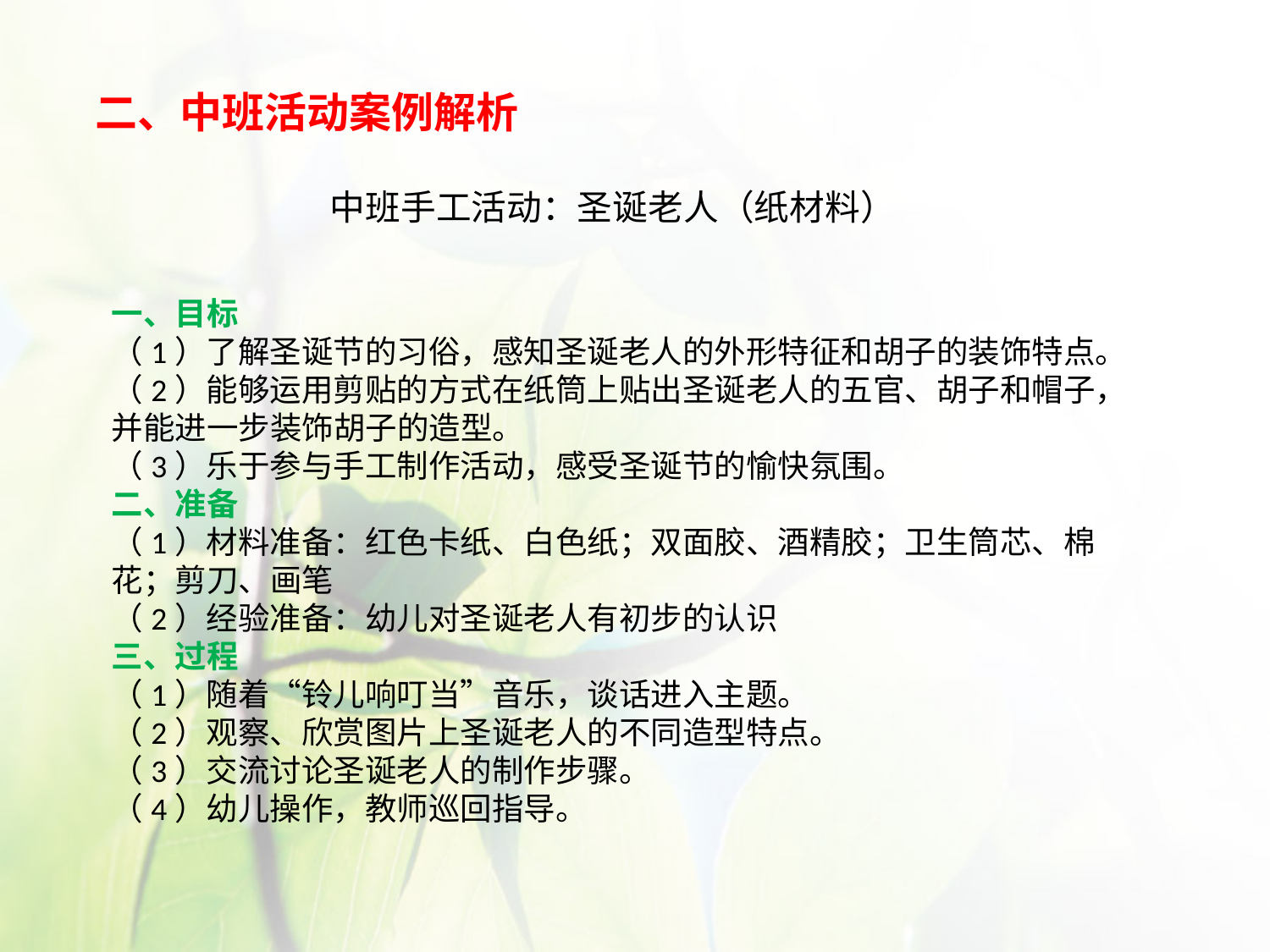

二、中班活动案例解析
中班手工活动：圣诞老人（纸材料）
一、目标
（1）了解圣诞节的习俗，感知圣诞老人的外形特征和胡子的装饰特点。
（2）能够运用剪贴的方式在纸筒上贴出圣诞老人的五官、胡子和帽子，并能进一步装饰胡子的造型。
（3）乐于参与手工制作活动，感受圣诞节的愉快氛围。
二、准备
（1）材料准备：红色卡纸、白色纸；双面胶、酒精胶；卫生筒芯、棉花；剪刀、画笔
（2）经验准备：幼儿对圣诞老人有初步的认识
三、过程
（1）随着“铃儿响叮当”音乐，谈话进入主题。
（2）观察、欣赏图片上圣诞老人的不同造型特点。
（3）交流讨论圣诞老人的制作步骤。
（4）幼儿操作，教师巡回指导。